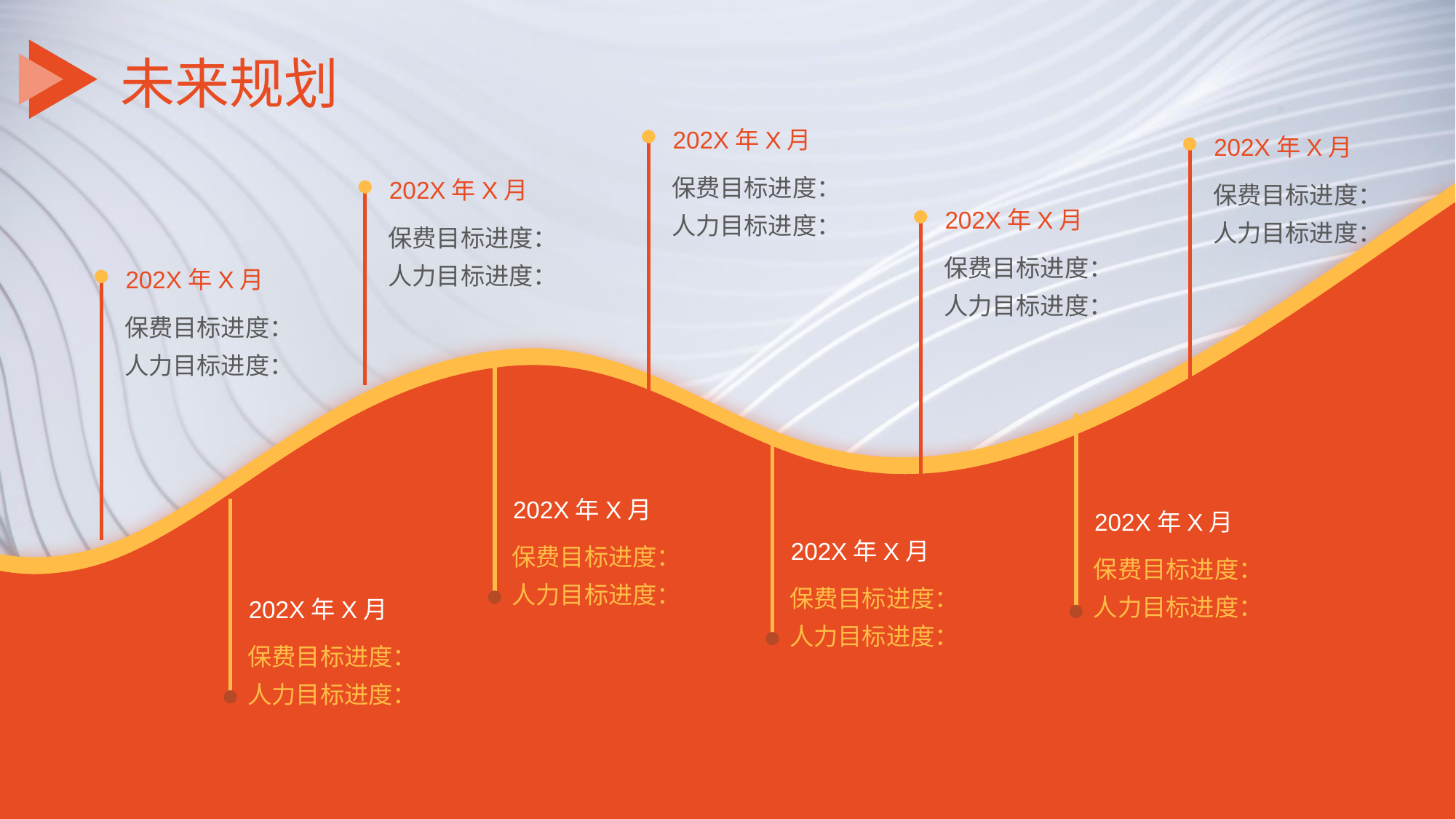

未来规划
202X年X月

保费目标进度：
人力目标进度：
202X年X月

保费目标进度：
人力目标进度：
202X年X月

保费目标进度：
人力目标进度：

202X年X月

保费目标进度：
人力目标进度：

202X年X月

保费目标进度：
人力目标进度：
202X年X月
保费目标进度：
人力目标进度：

202X年X月
保费目标进度：
人力目标进度：

202X年X月
保费目标进度：
人力目标进度：

202X年X月
保费目标进度：
人力目标进度：